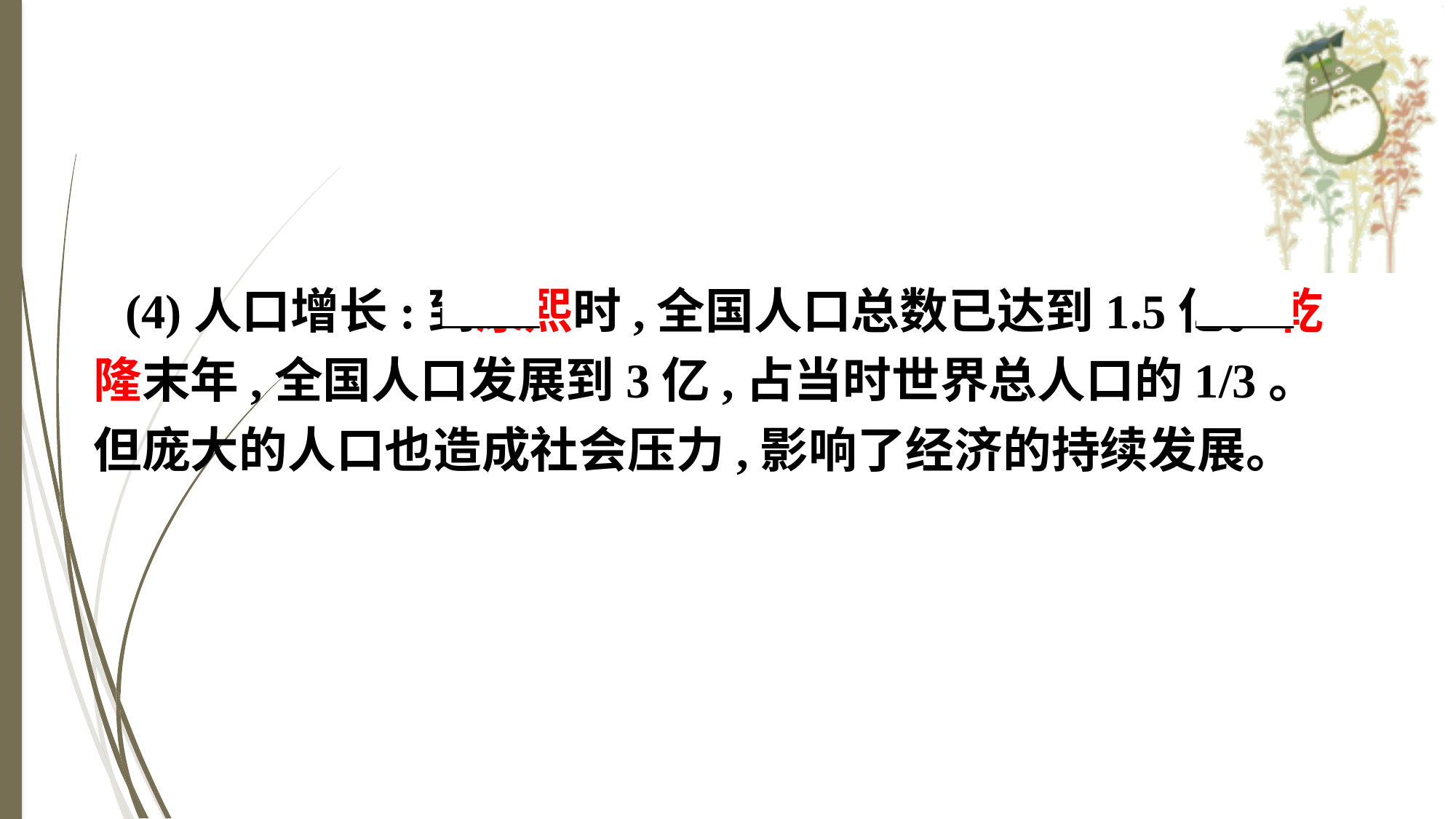

(4)人口增长:到康熙时,全国人口总数已达到1.5亿。乾隆末年,全国人口发展到3亿,占当时世界总人口的1/3。但庞大的人口也造成社会压力,影响了经济的持续发展。